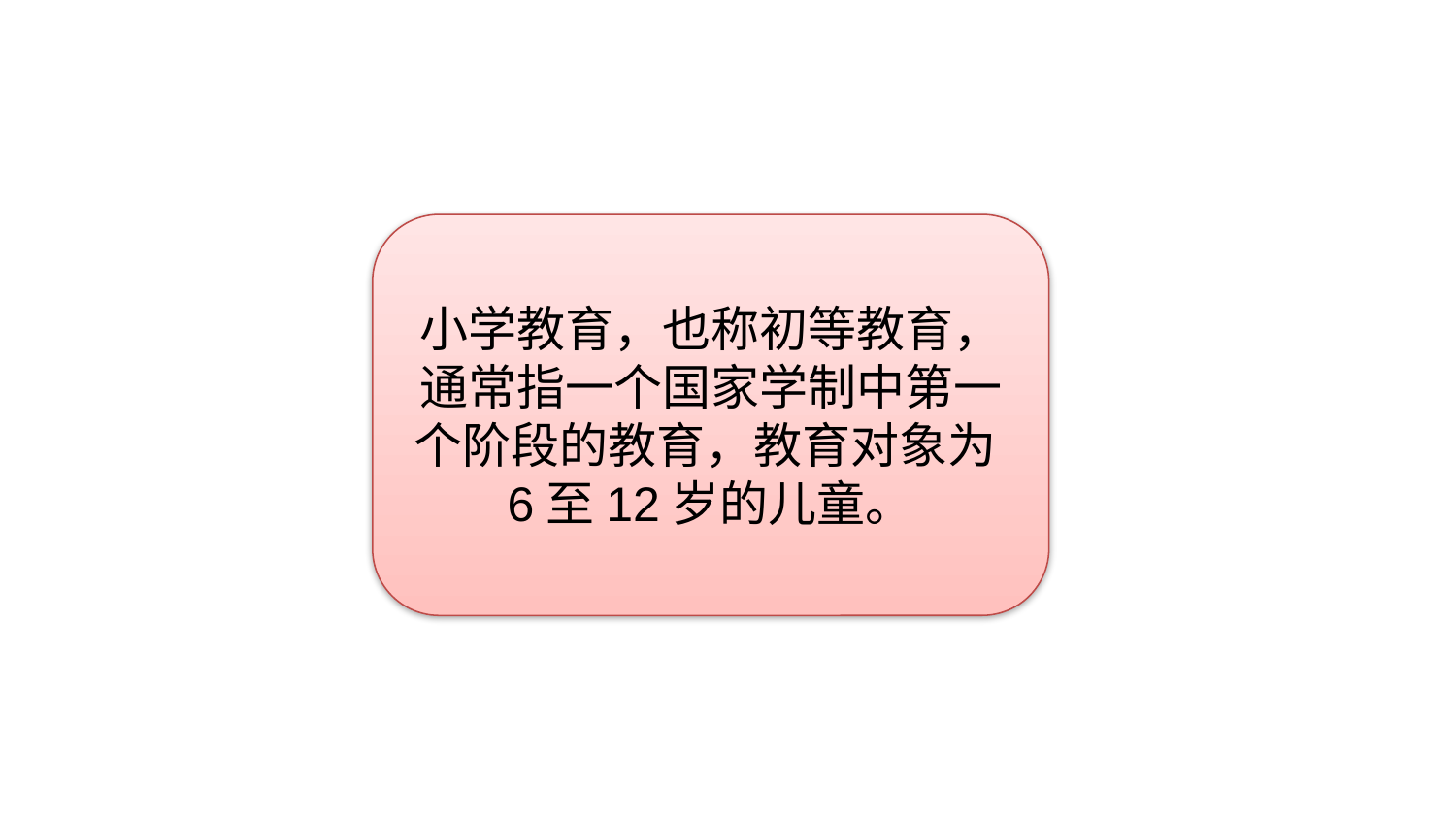

小学教育，也称初等教育，通常指一个国家学制中第一个阶段的教育，教育对象为6至12岁的儿童。